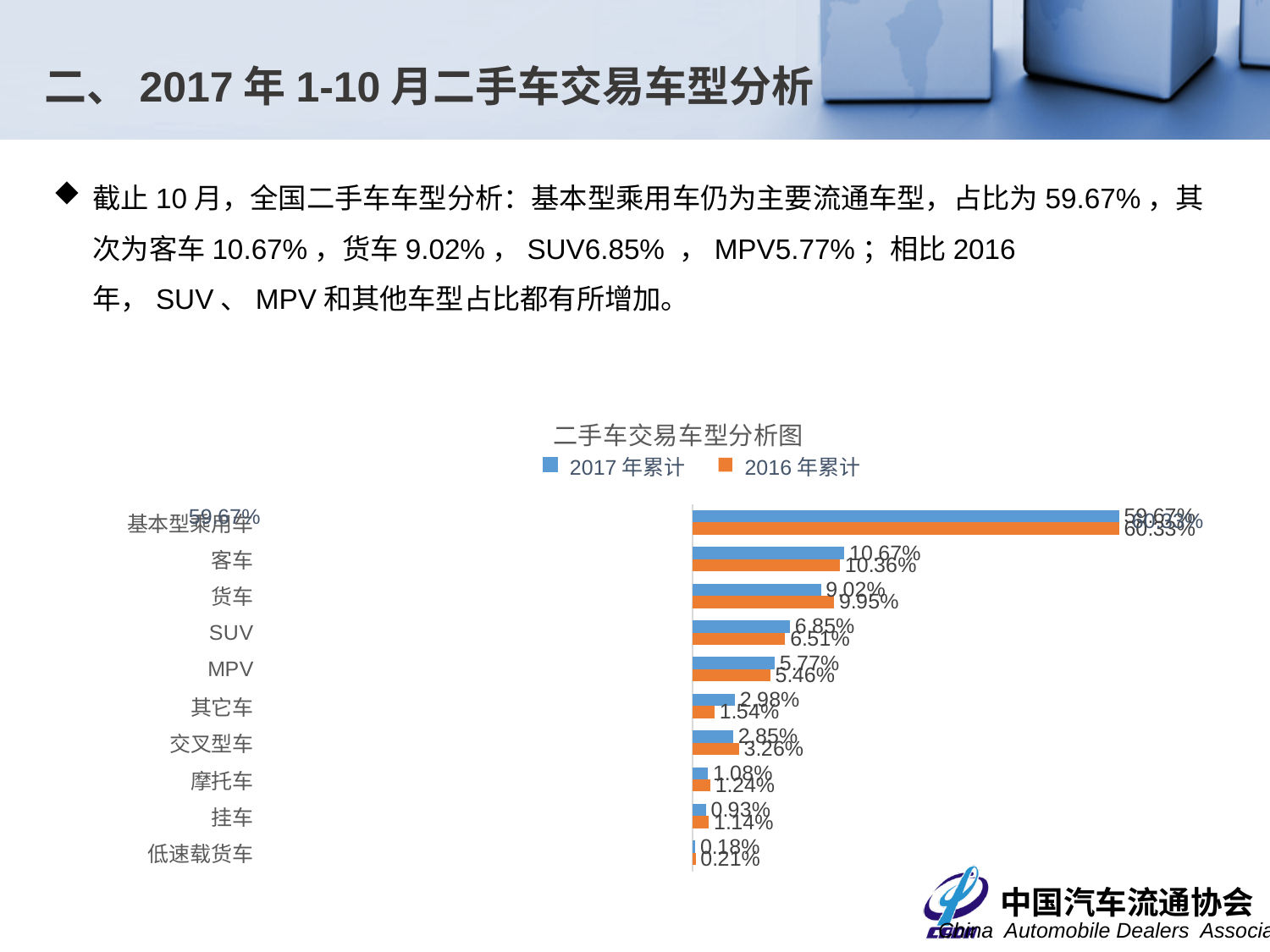

二、2017年1-10月二手车交易车型分析
截止10月，全国二手车车型分析：基本型乘用车仍为主要流通车型，占比为59.67%，其次为客车10.67%，货车9.02%，SUV6.85% ，MPV5.77%；相比2016年，SUV、MPV和其他车型占比都有所增加。

### Chart: 二手车交易车型分析图

| Category | 2016年累计 | 2017年累计 |
|---|---|---|
| 低速载货车 | 0.0021 | 0.0018359165317278965 |
| 挂车 | 0.011400000000000004 | 0.009300000000000004 |
| 摩托车 | 0.012400000000000001 | 0.010800000000000004 |
| 交叉型车 | 0.03260000000000001 | 0.0285 |
| 其它车 | 0.015400000000000004 | 0.029800000000000007 |
| MPV | 0.0546 | 0.05770000000000002 |
| SUV | 0.06510000000000002 | 0.06850000000000002 |
| 货车 | 0.09950000000000006 | 0.0902 |
| 客车 | 0.10360000000000003 | 0.10670000000000003 |
| 基本型乘用车 | 0.6033 | 0.5967 |
2017年累计
2016年累计